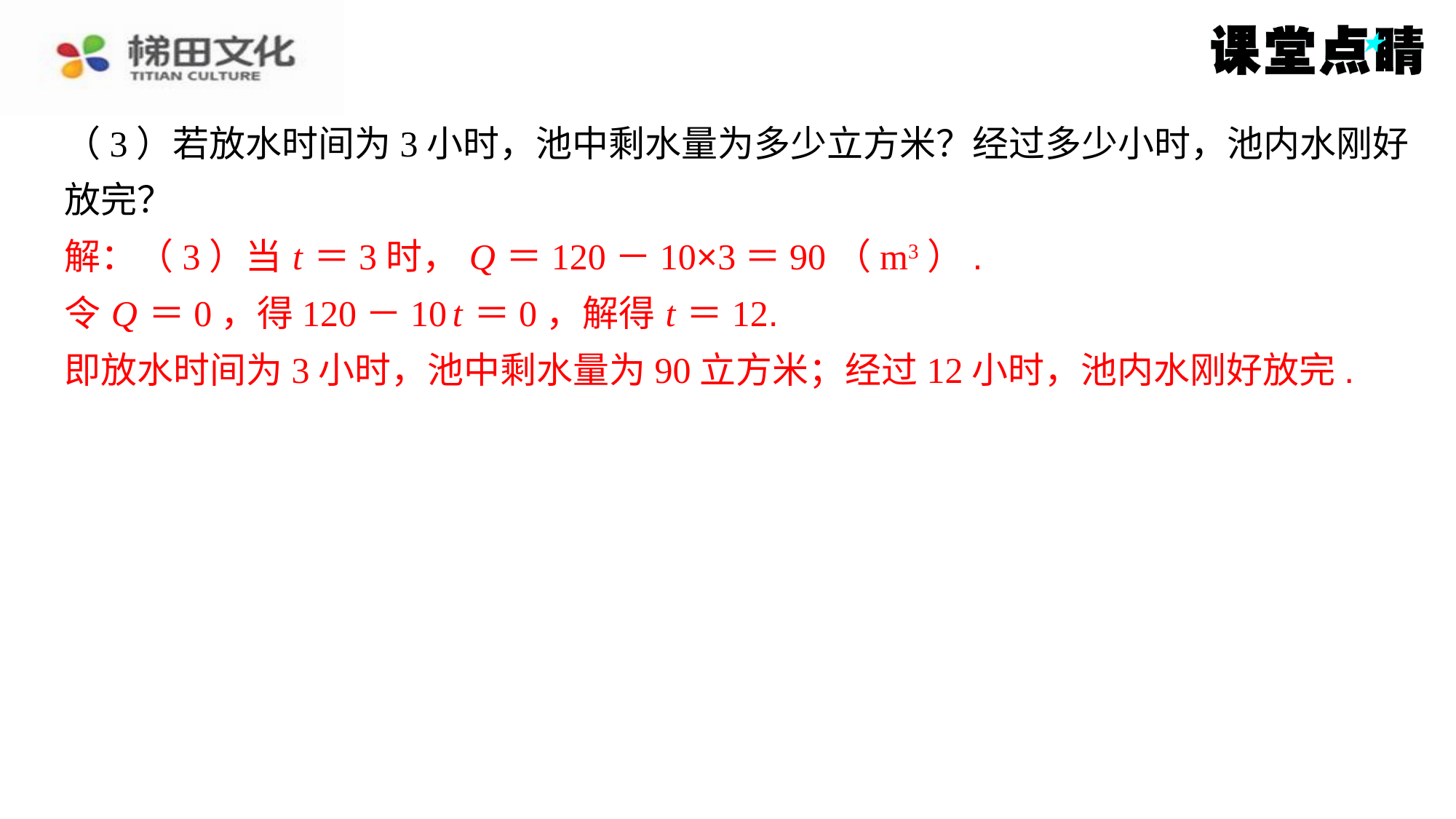

（3）若放水时间为3小时，池中剩水量为多少立方米？经过多少小时，池内水刚好
放完？
解：（3）当 t ＝3时， Q ＝120－10×3＝90（m3）.
令 Q ＝0，得120－10 t ＝0，解得 t ＝12.
即放水时间为3小时，池中剩水量为90立方米；经过12小时，池内水刚好放完.
解：（3）当 t ＝3时， Q ＝120－10×3＝90（m3）.
令 Q ＝0，得120－10 t ＝0，解得 t ＝12.
即放水时间为3小时，池中剩水量为90立方米；经过12小时，池内水刚好放完.